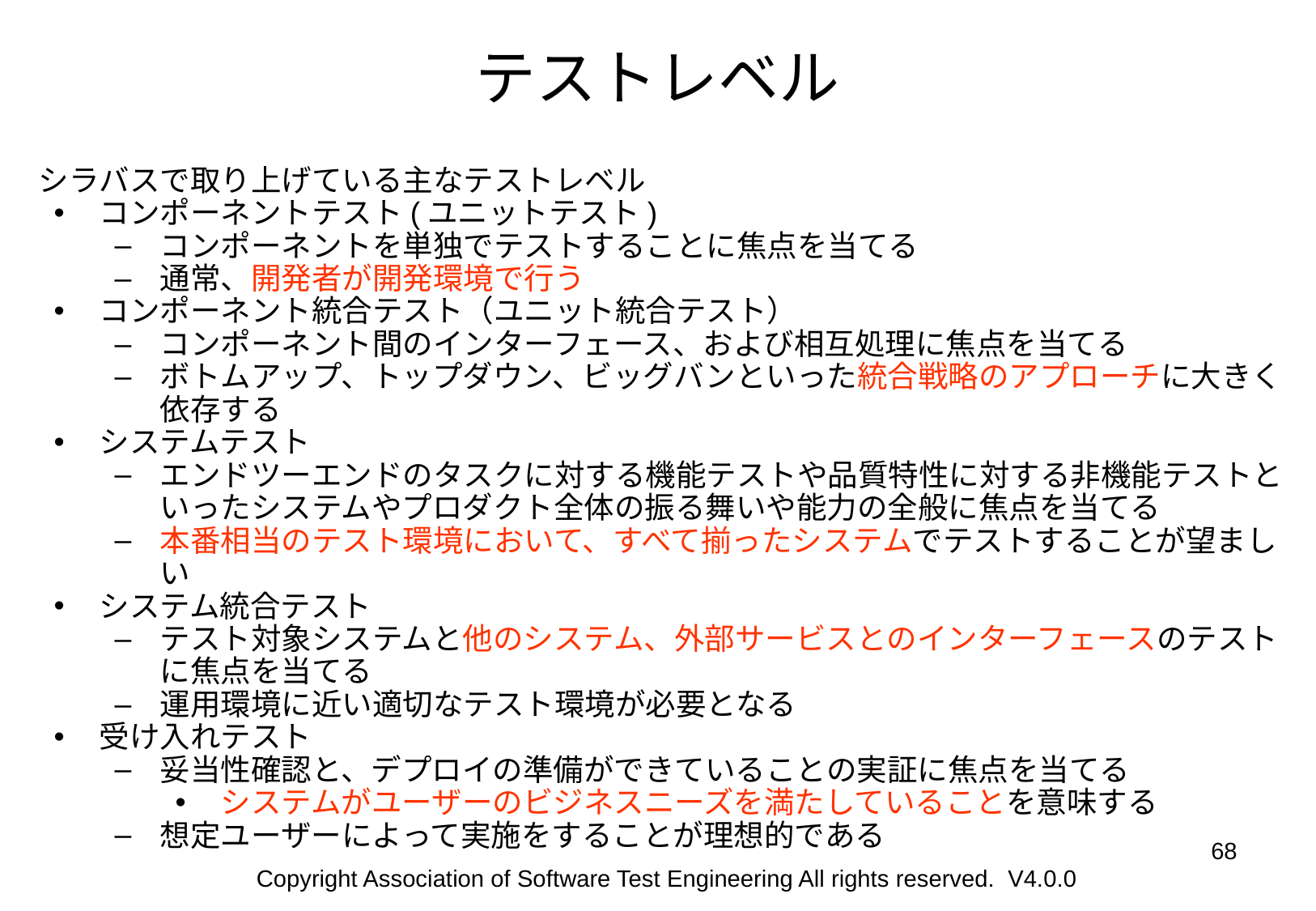

# テストレベル
シラバスで取り上げている主なテストレベル
コンポーネントテスト(ユニットテスト)
コンポーネントを単独でテストすることに焦点を当てる
通常、開発者が開発環境で行う
コンポーネント統合テスト（ユニット統合テスト）
コンポーネント間のインターフェース、および相互処理に焦点を当てる
ボトムアップ、トップダウン、ビッグバンといった統合戦略のアプローチに大きく依存する
システムテスト
エンドツーエンドのタスクに対する機能テストや品質特性に対する非機能テストといったシステムやプロダクト全体の振る舞いや能力の全般に焦点を当てる
本番相当のテスト環境において、すべて揃ったシステムでテストすることが望ましい
システム統合テスト
テスト対象システムと他のシステム、外部サービスとのインターフェースのテストに焦点を当てる
運用環境に近い適切なテスト環境が必要となる
受け入れテスト
妥当性確認と、デプロイの準備ができていることの実証に焦点を当てる
システムがユーザーのビジネスニーズを満たしていることを意味する
想定ユーザーによって実施をすることが理想的である
68
Copyright Association of Software Test Engineering All rights reserved.  V4.0.0